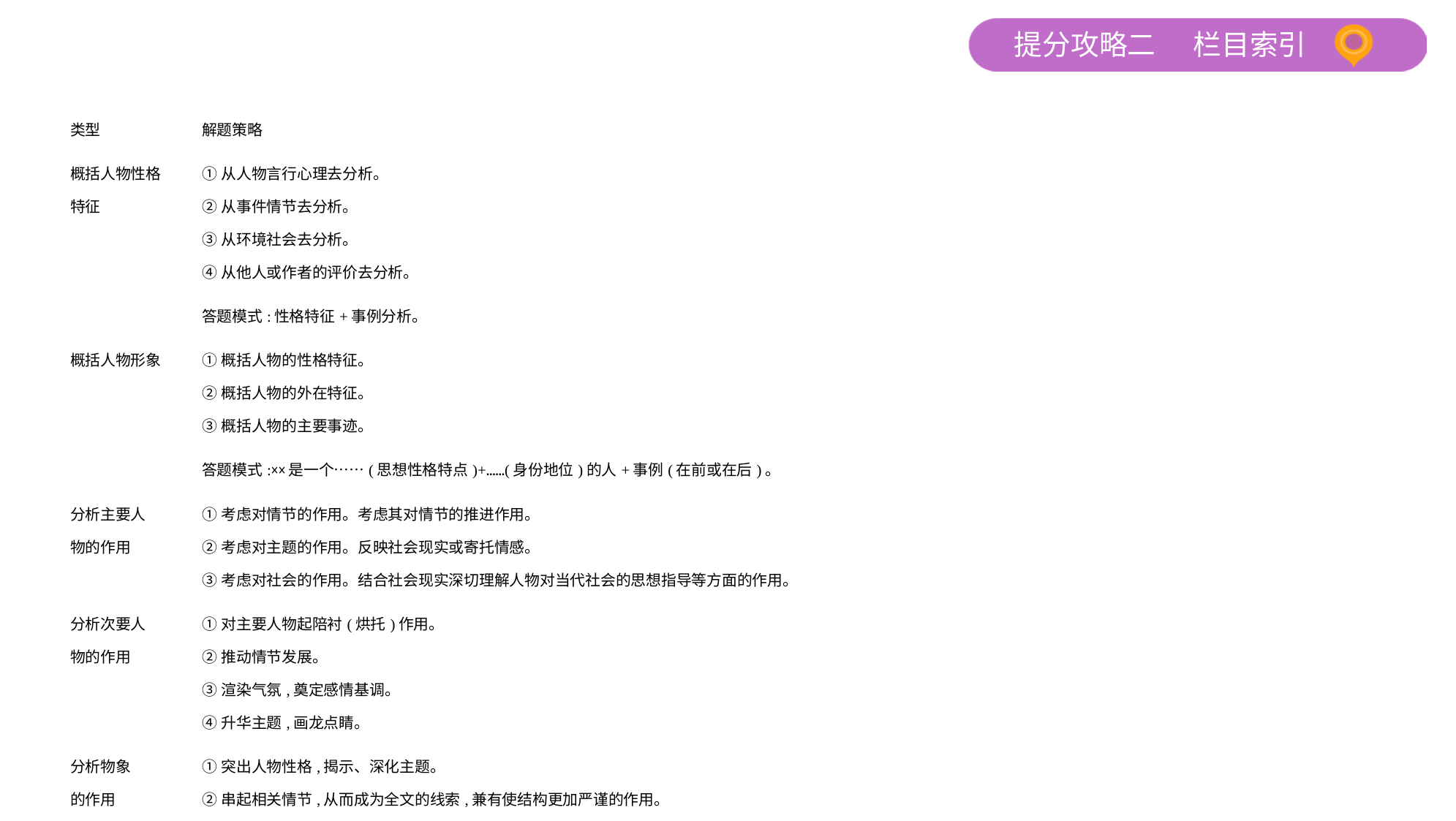

| 类型 | 解题策略 |
| --- | --- |
| 概括人物性格 特征 | ①从人物言行心理去分析。 ②从事件情节去分析。 ③从环境社会去分析。 ④从他人或作者的评价去分析。 |
|  | 答题模式:性格特征+事例分析。 |
| 概括人物形象 | ①概括人物的性格特征。 ②概括人物的外在特征。 ③概括人物的主要事迹。 |
|  | 答题模式:××是一个……(思想性格特点)+……(身份地位)的人+事例(在前或在后)。 |
| 分析主要人 物的作用 | ①考虑对情节的作用。考虑其对情节的推进作用。 ②考虑对主题的作用。反映社会现实或寄托情感。 ③考虑对社会的作用。结合社会现实深切理解人物对当代社会的思想指导等方面的作用。 |
| 分析次要人 物的作用 | ①对主要人物起陪衬(烘托)作用。 ②推动情节发展。 ③渲染气氛,奠定感情基调。 ④升华主题,画龙点睛。 |
| 分析物象 的作用 | ①突出人物性格,揭示、深化主题。 ②串起相关情节,从而成为全文的线索,兼有使结构更加严谨的作用。 ③衬托环境,或者具有象征意义。 ④推动情节发展。 |